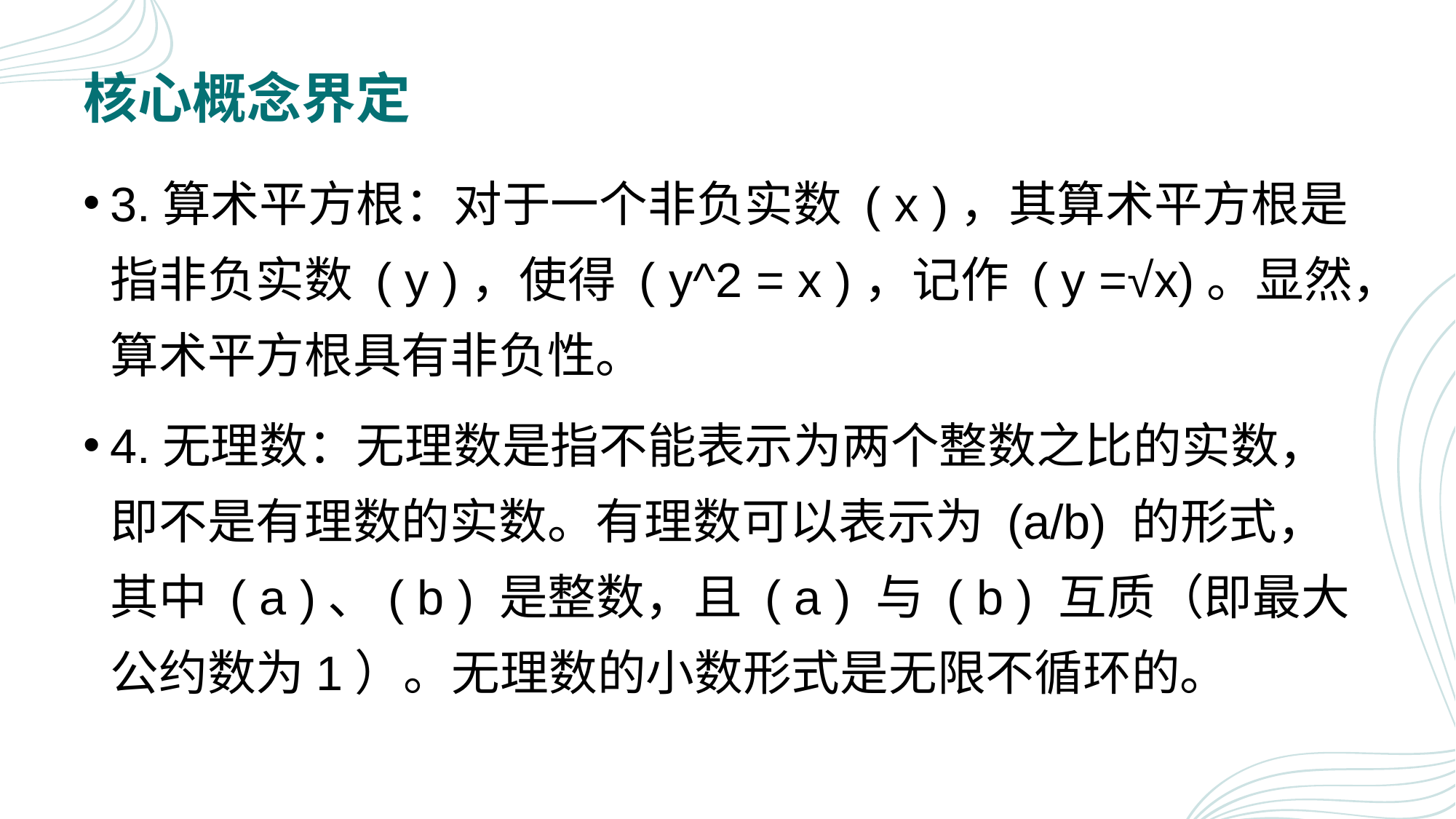

# 核心概念界定
3.算术平方根：对于一个非负实数 ( x )，其算术平方根是指非负实数 ( y )，使得 ( y^2 = x )，记作 ( y =√x)。显然，算术平方根具有非负性。
4.无理数：无理数是指不能表示为两个整数之比的实数，即不是有理数的实数。有理数可以表示为 (a/b) 的形式，其中 ( a )、( b ) 是整数，且 ( a ) 与 ( b ) 互质（即最大公约数为1）。无理数的小数形式是无限不循环的。